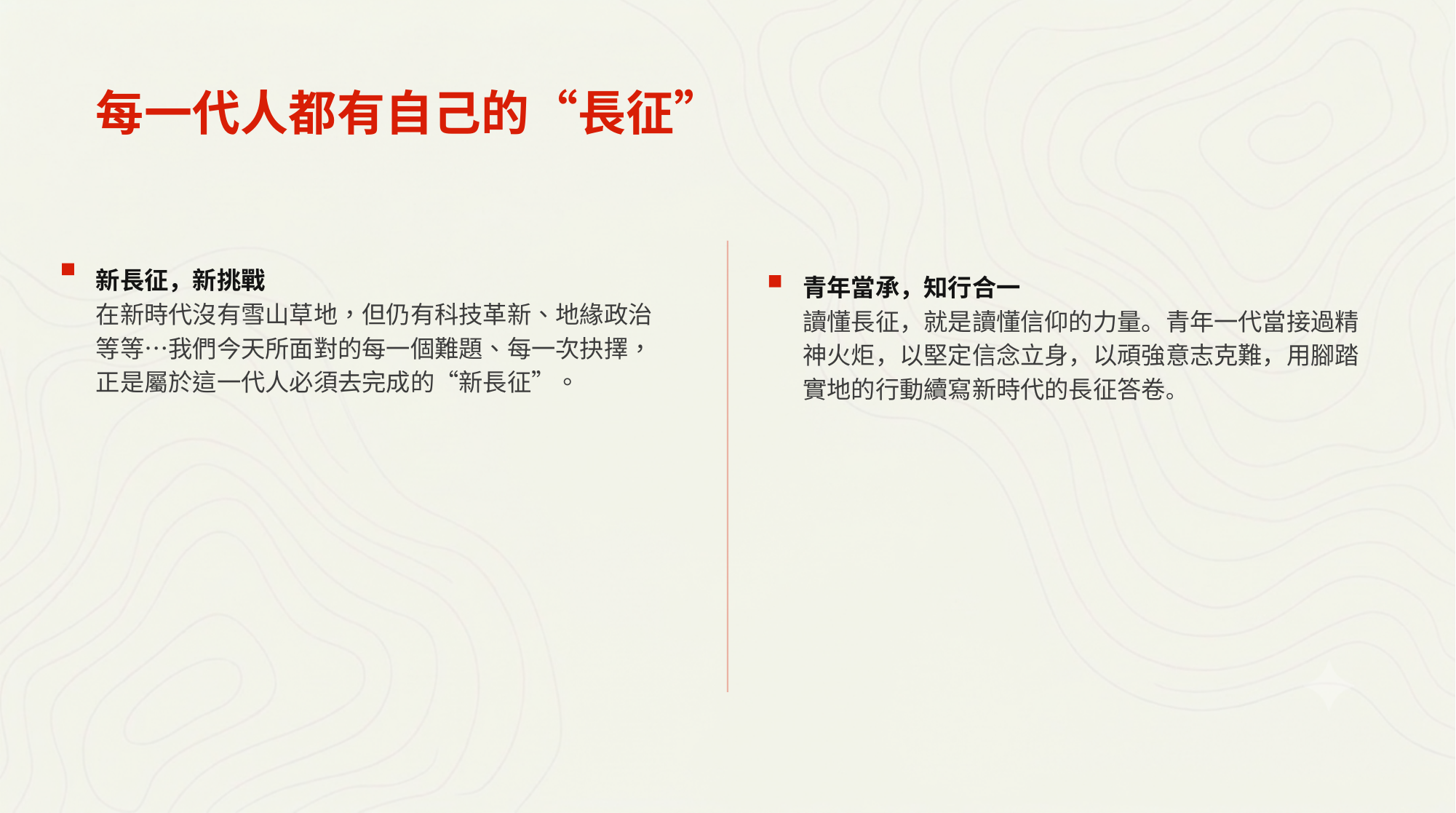

每一代人都有自己的“長征”
新長征，新挑戰
在新時代沒有雪山草地，但仍有科技革新、地緣政治等等…我們今天所面對的每一個難題、每一次抉擇，正是屬於這一代人必須去完成的“新長征”。

青年當承，知行合一
讀懂長征，就是讀懂信仰的力量。青年一代當接過精神火炬，以堅定信念立身，以頑強意志克難，用腳踏實地的行動續寫新時代的長征答卷。